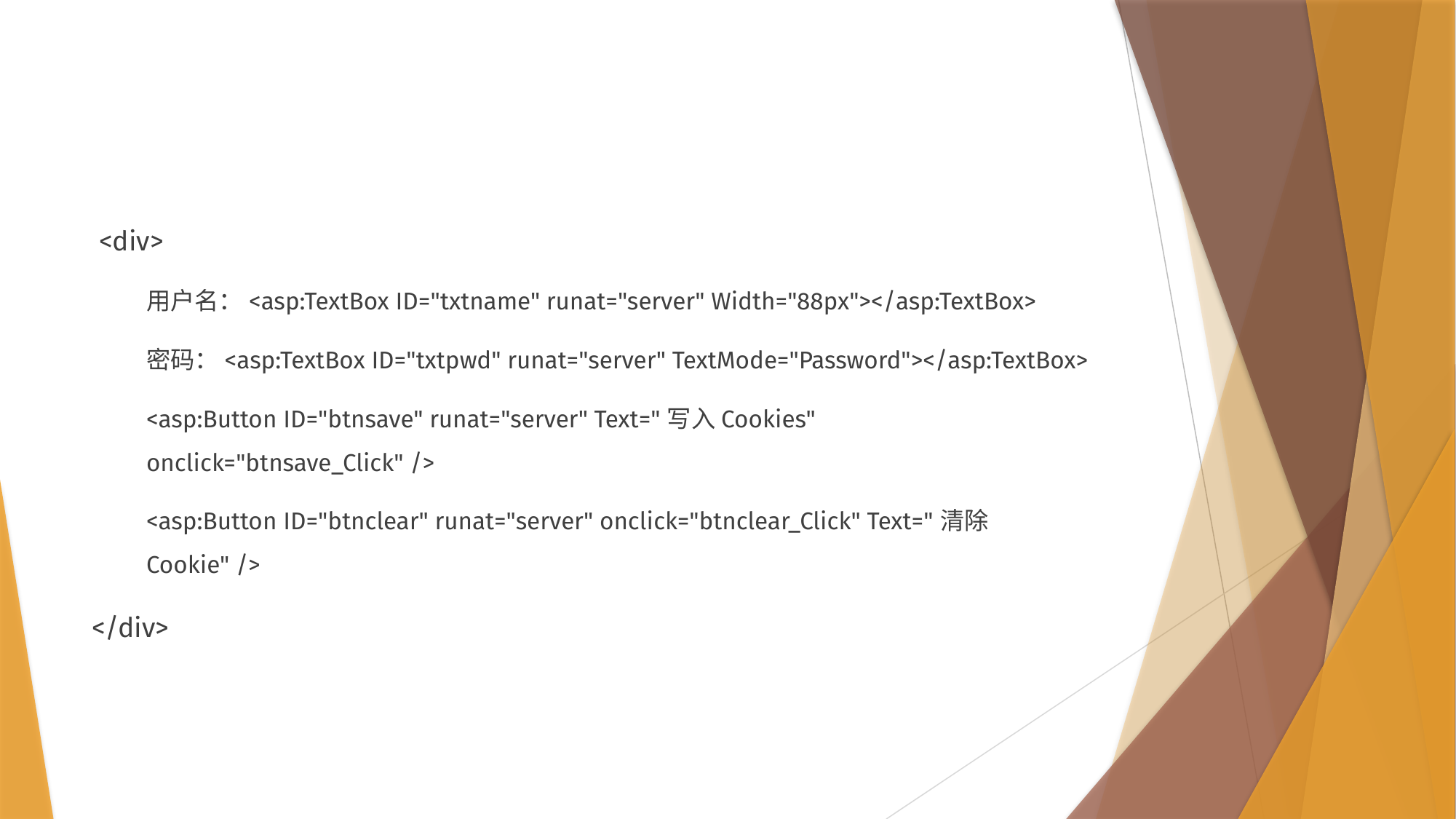

#
 <div>
用户名：<asp:TextBox ID="txtname" runat="server" Width="88px"></asp:TextBox>
密码：<asp:TextBox ID="txtpwd" runat="server" TextMode="Password"></asp:TextBox>
<asp:Button ID="btnsave" runat="server" Text="写入Cookies" onclick="btnsave_Click" />
<asp:Button ID="btnclear" runat="server" onclick="btnclear_Click" Text="清除Cookie" />
</div>